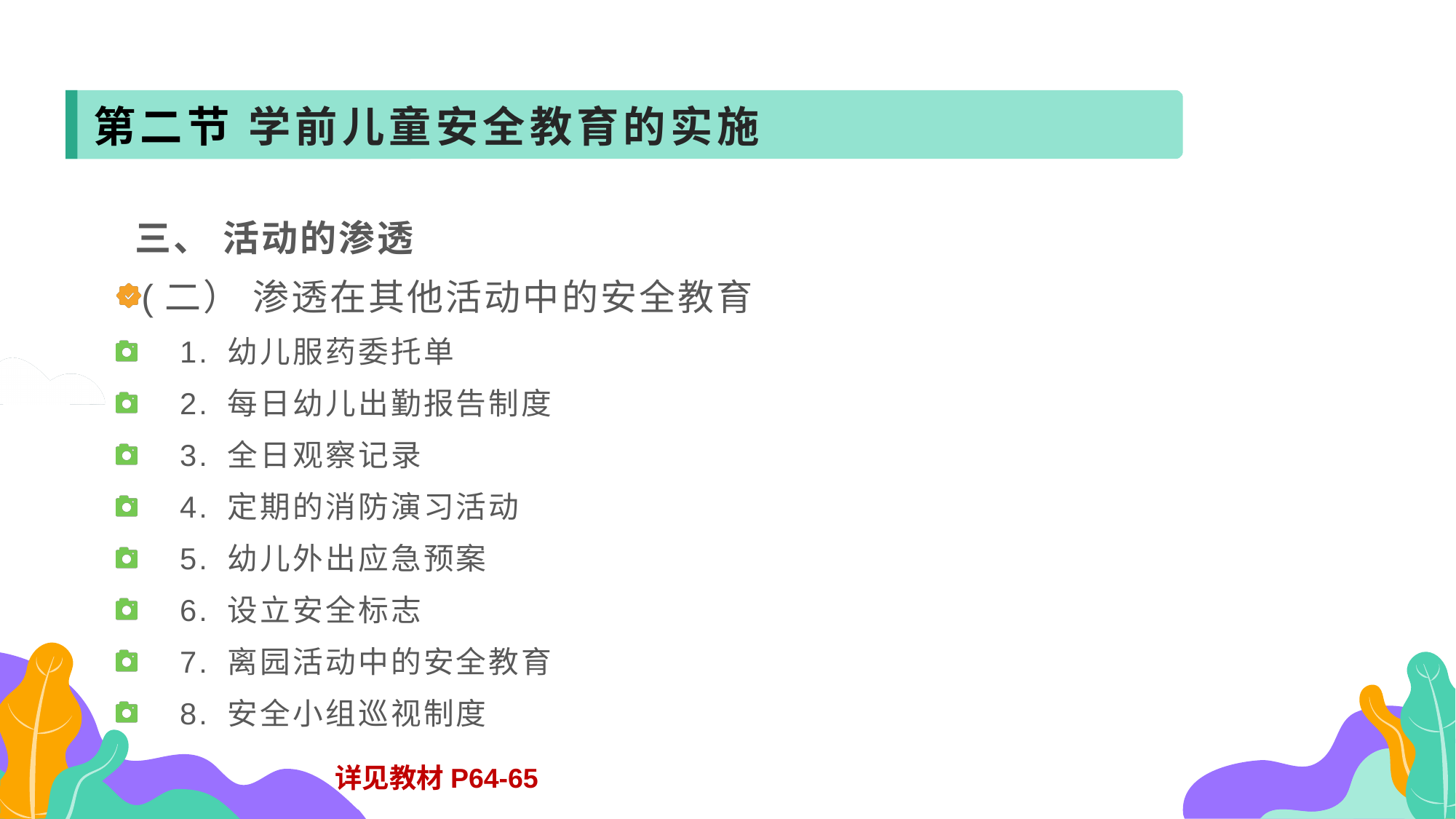

第二节 学前儿童安全教育的实施
 三、 活动的渗透
(二） 渗透在其他活动中的安全教育
    1. 幼儿服药委托单
    2. 每日幼儿出勤报告制度
    3. 全日观察记录
    4. 定期的消防演习活动
    5. 幼儿外出应急预案
    6. 设立安全标志
    7. 离园活动中的安全教育
    8. 安全小组巡视制度
详见教材P64-65